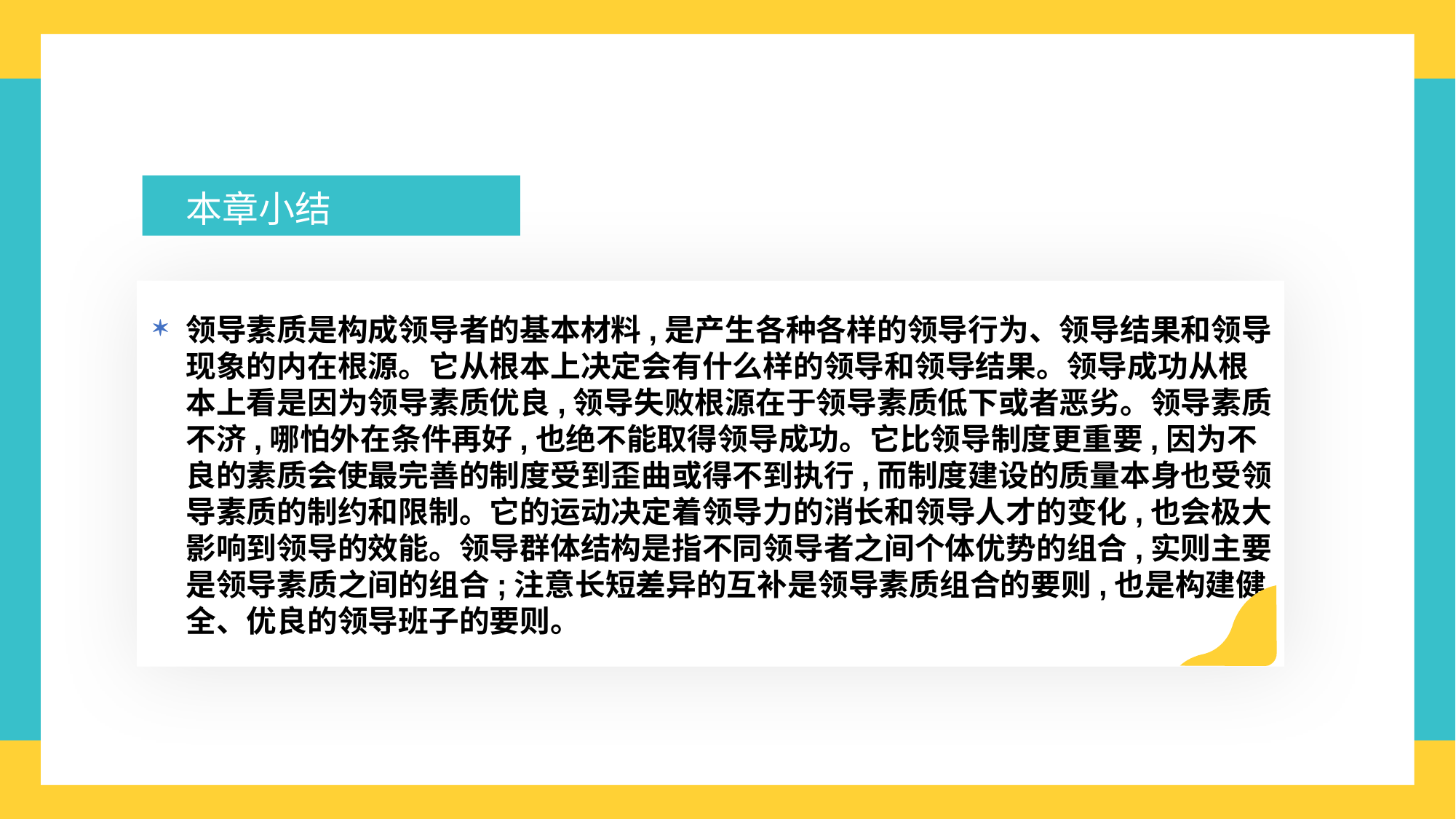

本章小结

领导素质是构成领导者的基本材料,是产生各种各样的领导行为、领导结果和领导现象的内在根源。它从根本上决定会有什么样的领导和领导结果。领导成功从根本上看是因为领导素质优良,领导失败根源在于领导素质低下或者恶劣。领导素质不济,哪怕外在条件再好,也绝不能取得领导成功。它比领导制度更重要,因为不良的素质会使最完善的制度受到歪曲或得不到执行,而制度建设的质量本身也受领导素质的制约和限制。它的运动决定着领导力的消长和领导人才的变化,也会极大影响到领导的效能。领导群体结构是指不同领导者之间个体优势的组合,实则主要是领导素质之间的组合;注意长短差异的互补是领导素质组合的要则,也是构建健全、优良的领导班子的要则。